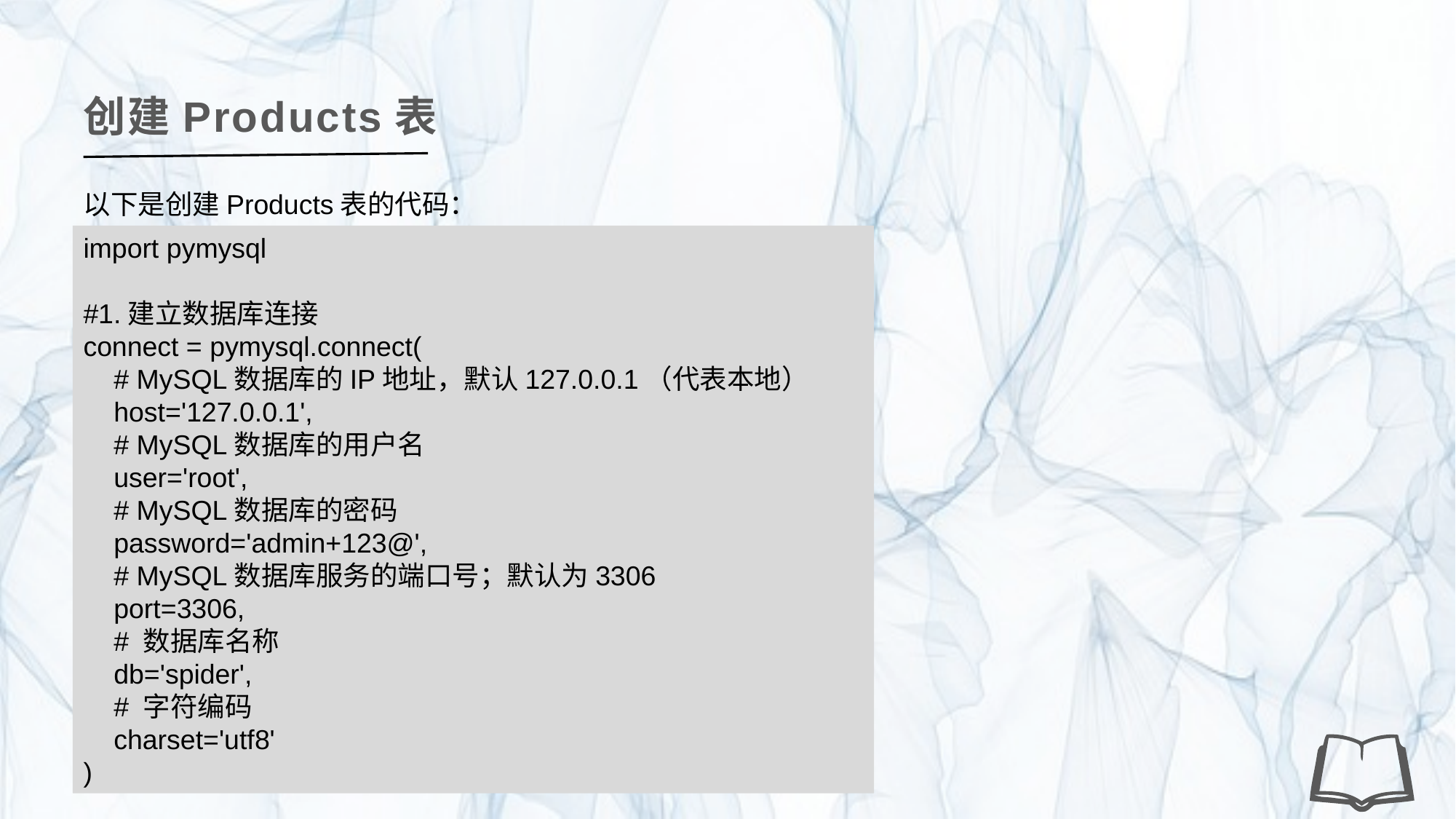

创建Products表
以下是创建Products表的代码：
import pymysql

#1.建立数据库连接
connect = pymysql.connect(
    # MySQL数据库的IP地址，默认127.0.0.1（代表本地）
    host='127.0.0.1',
    # MySQL数据库的用户名
    user='root',
    # MySQL数据库的密码
    password='admin+123@',
    # MySQL数据库服务的端口号；默认为3306
    port=3306,
    # 数据库名称
    db='spider',
    # 字符编码
    charset='utf8'
)

15